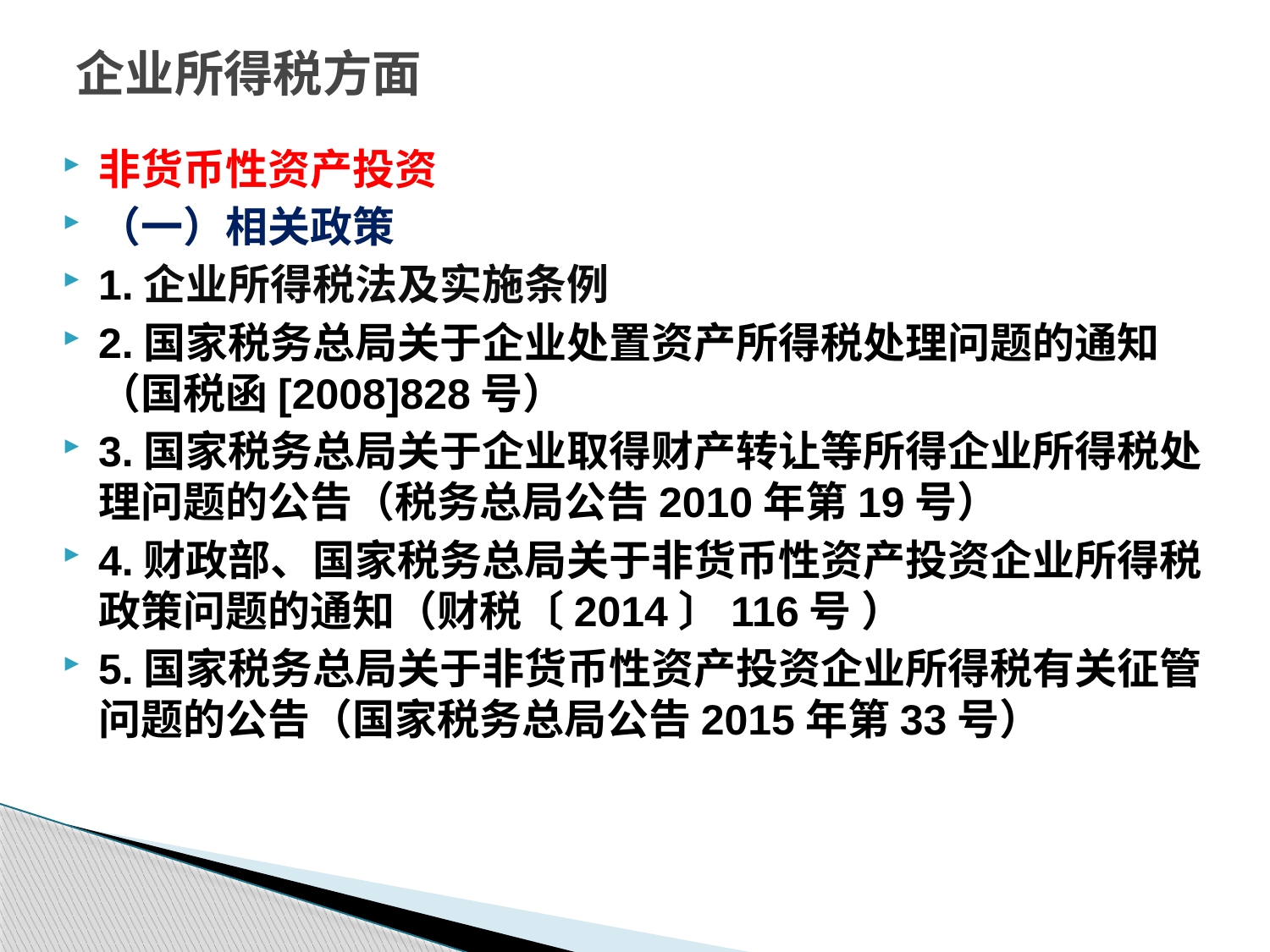

# 企业所得税方面
非货币性资产投资
（一）相关政策
1.企业所得税法及实施条例
2.国家税务总局关于企业处置资产所得税处理问题的通知（国税函[2008]828号）
3.国家税务总局关于企业取得财产转让等所得企业所得税处理问题的公告（税务总局公告2010年第19号）
4.财政部、国家税务总局关于非货币性资产投资企业所得税政策问题的通知（财税〔2014〕116号 ）
5.国家税务总局关于非货币性资产投资企业所得税有关征管问题的公告（国家税务总局公告2015年第33号）